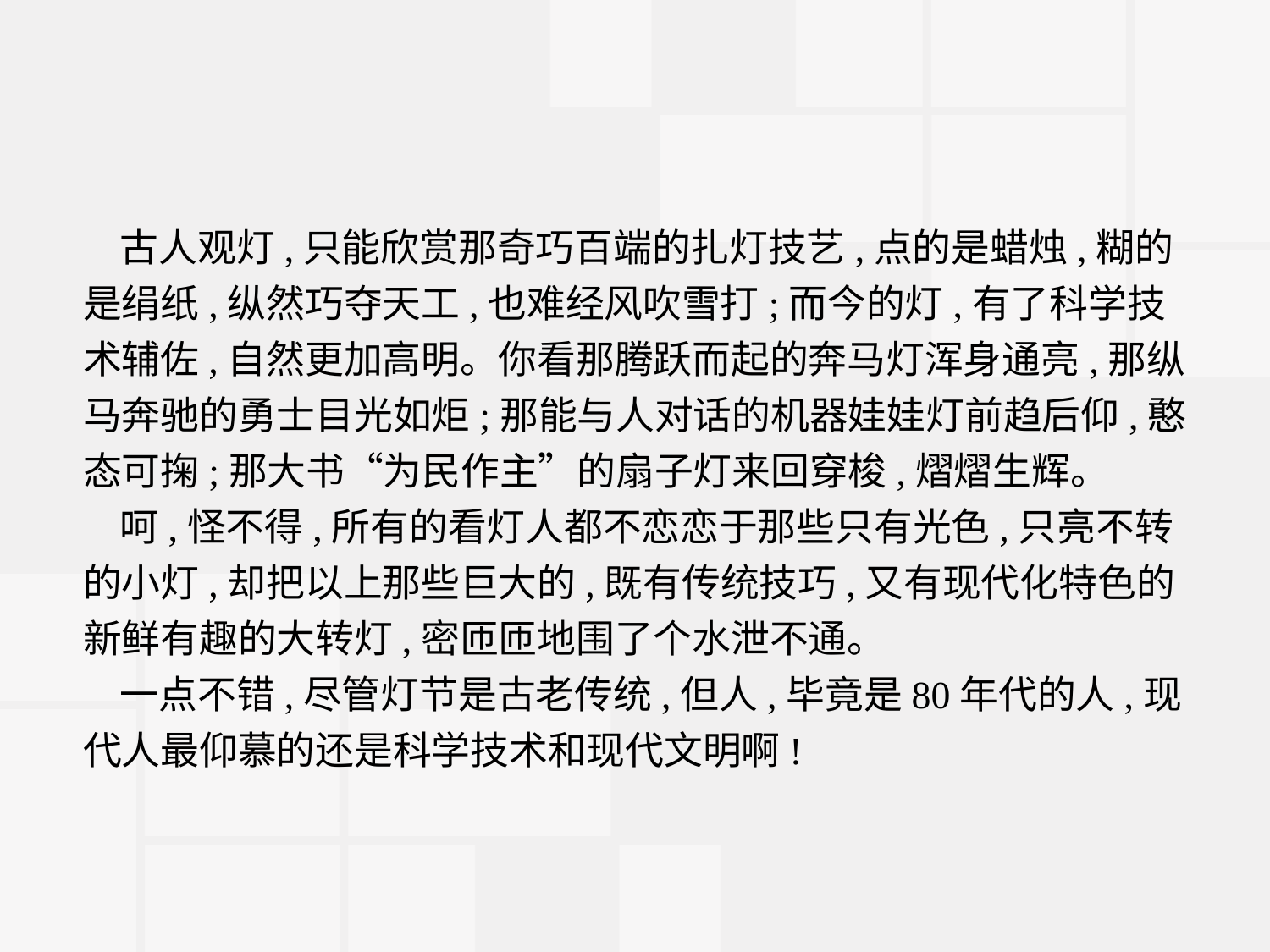

古人观灯,只能欣赏那奇巧百端的扎灯技艺,点的是蜡烛,糊的是绢纸,纵然巧夺天工,也难经风吹雪打;而今的灯,有了科学技术辅佐,自然更加高明。你看那腾跃而起的奔马灯浑身通亮,那纵马奔驰的勇士目光如炬;那能与人对话的机器娃娃灯前趋后仰,憨态可掬;那大书“为民作主”的扇子灯来回穿梭,熠熠生辉。
呵,怪不得,所有的看灯人都不恋恋于那些只有光色,只亮不转的小灯,却把以上那些巨大的,既有传统技巧,又有现代化特色的新鲜有趣的大转灯,密匝匝地围了个水泄不通。
一点不错,尽管灯节是古老传统,但人,毕竟是80年代的人,现代人最仰慕的还是科学技术和现代文明啊!